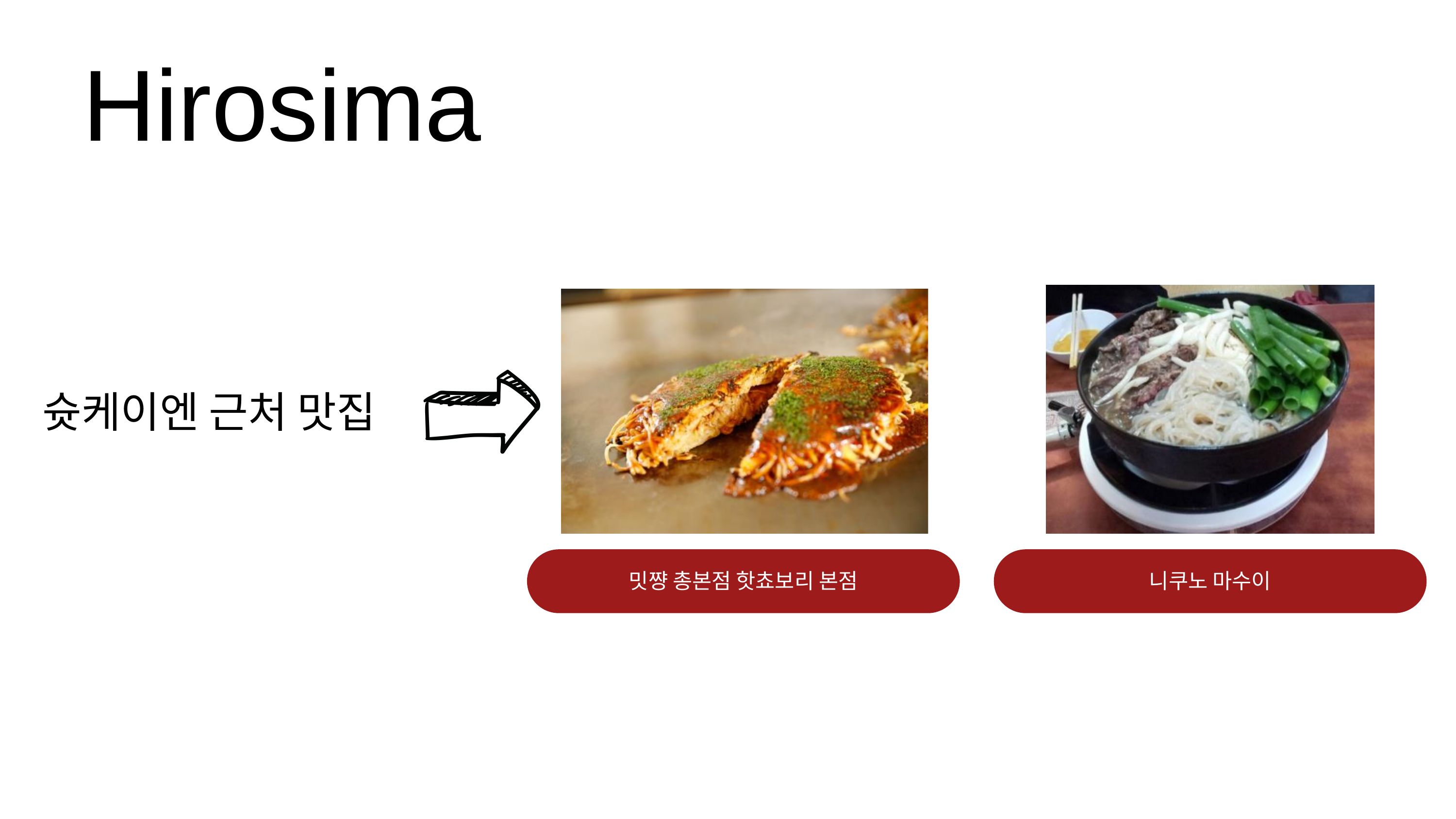

Hirosima

슛케이엔 근처 맛집

밋쨩 총본점 핫쵸보리 본점

니쿠노 마수이